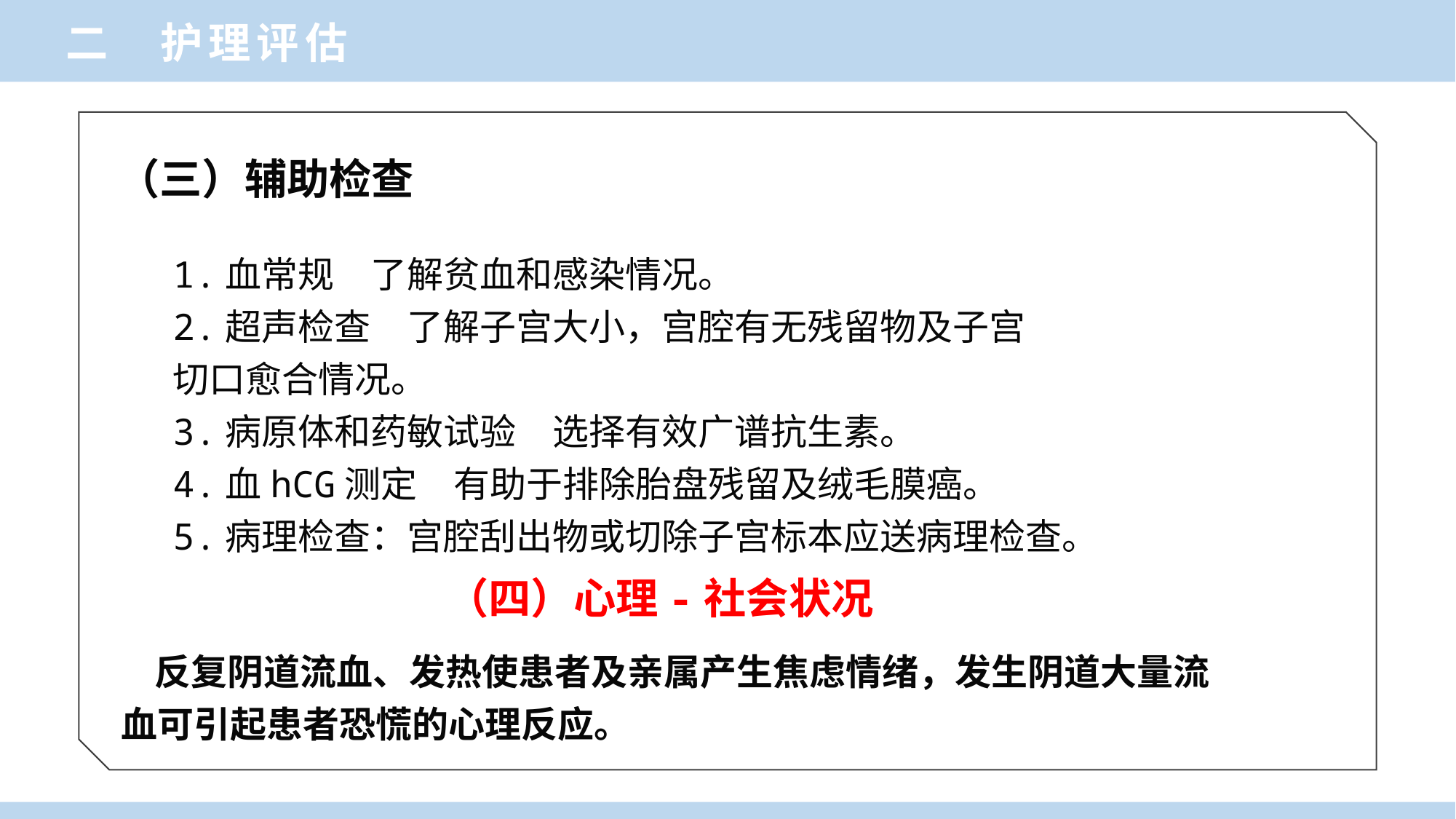

二   护理评估

（三）辅助检查
1.血常规　了解贫血和感染情况。
2.超声检查　了解子宫大小，宫腔有无残留物及子宫
切口愈合情况。
3.病原体和药敏试验　选择有效广谱抗生素。
4.血hCG测定　有助于排除胎盘残留及绒毛膜癌。
5.病理检查：宫腔刮出物或切除子宫标本应送病理检查。
（四）心理-社会状况
   反复阴道流血、发热使患者及亲属产生焦虑情绪，发生阴道大量流血可引起患者恐慌的心理反应。